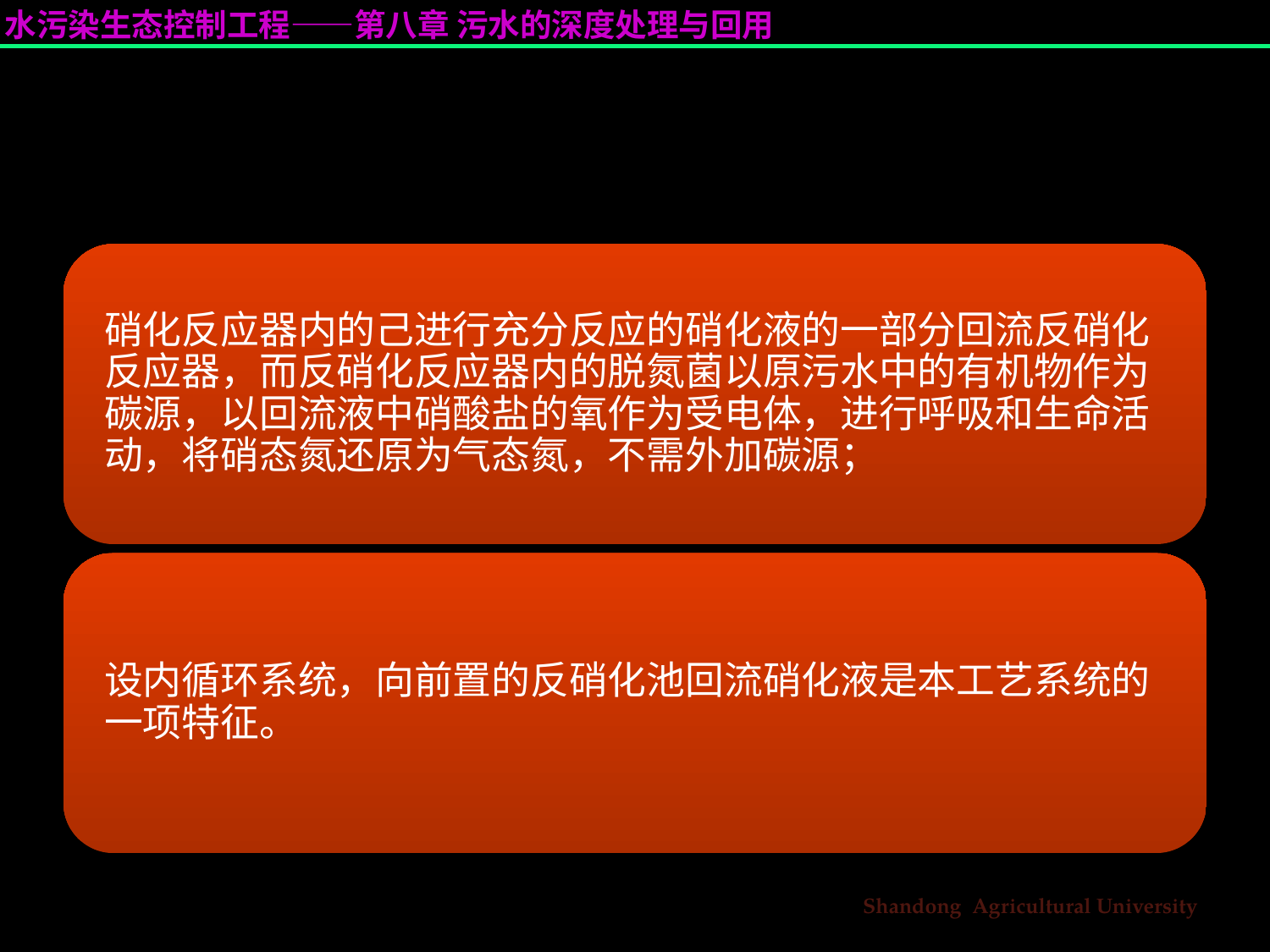

#
硝化反应器内的己进行充分反应的硝化液的一部分回流反硝化反应器，而反硝化反应器内的脱氮菌以原污水中的有机物作为碳源，以回流液中硝酸盐的氧作为受电体，进行呼吸和生命活动，将硝态氮还原为气态氮，不需外加碳源；
设内循环系统，向前置的反硝化池回流硝化液是本工艺系统的一项特征。